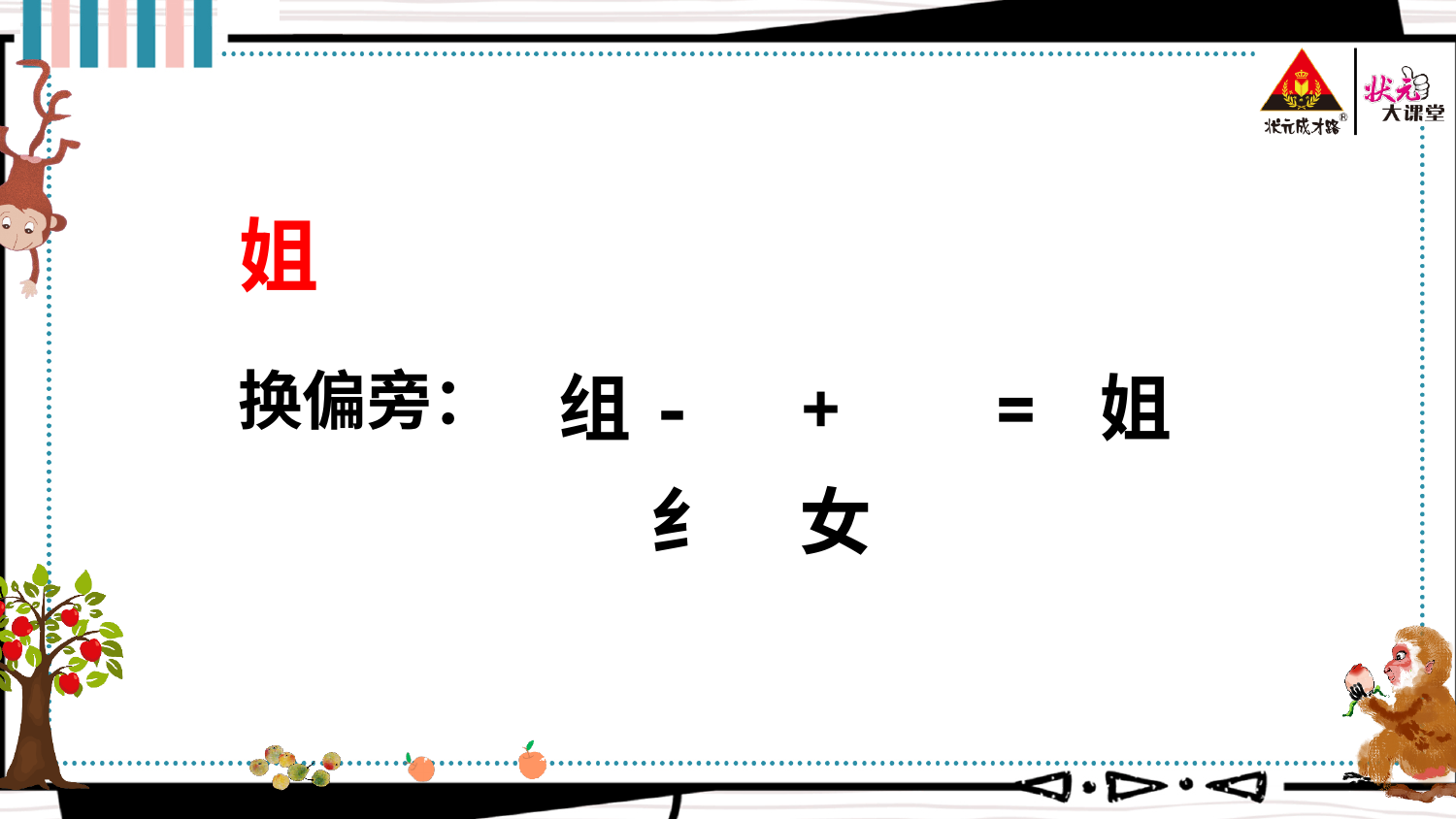

姐
换偏旁：
+ 女
组
- 纟
= 姐